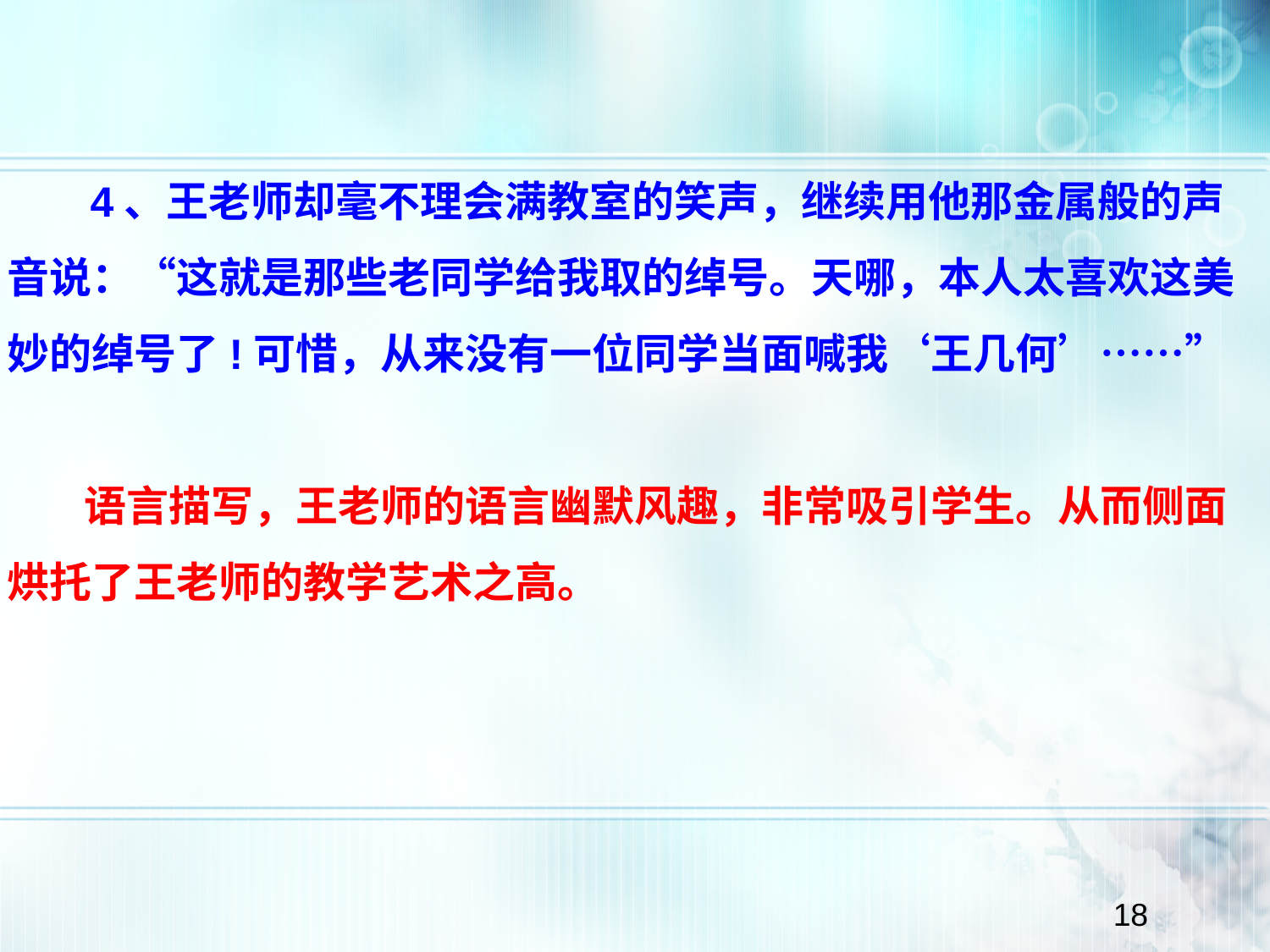

4、王老师却毫不理会满教室的笑声，继续用他那金属般的声音说：“这就是那些老同学给我取的绰号。天哪，本人太喜欢这美妙的绰号了!可惜，从来没有一位同学当面喊我‘王几何’……”

       语言描写，王老师的语言幽默风趣，非常吸引学生。从而侧面烘托了王老师的教学艺术之高。
18